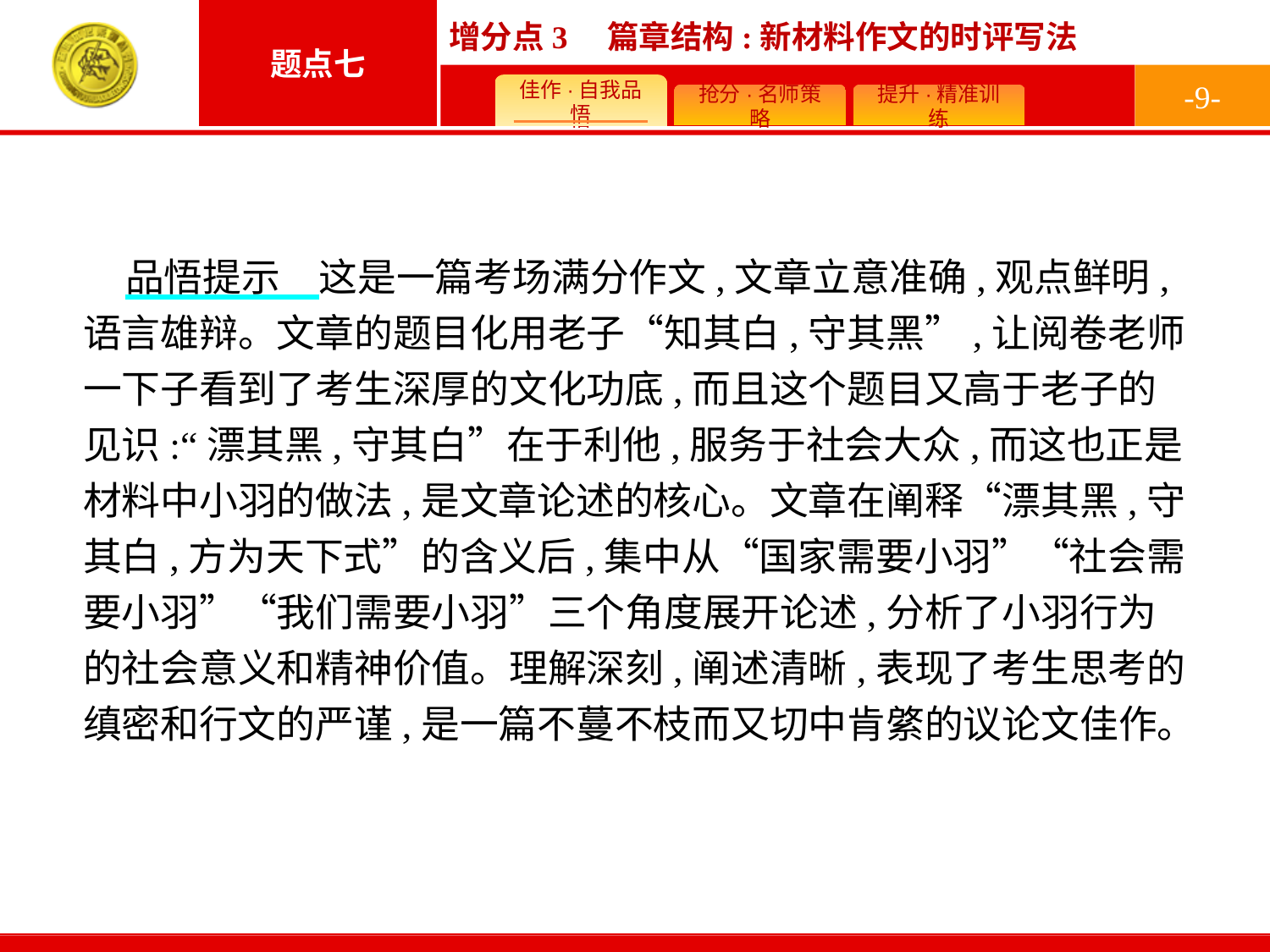

-9-
品悟提示　这是一篇考场满分作文,文章立意准确,观点鲜明,语言雄辩。文章的题目化用老子“知其白,守其黑”,让阅卷老师一下子看到了考生深厚的文化功底,而且这个题目又高于老子的见识:“漂其黑,守其白”在于利他,服务于社会大众,而这也正是材料中小羽的做法,是文章论述的核心。文章在阐释“漂其黑,守其白,方为天下式”的含义后,集中从“国家需要小羽”“社会需要小羽”“我们需要小羽”三个角度展开论述,分析了小羽行为的社会意义和精神价值。理解深刻,阐述清晰,表现了考生思考的缜密和行文的严谨,是一篇不蔓不枝而又切中肯綮的议论文佳作。